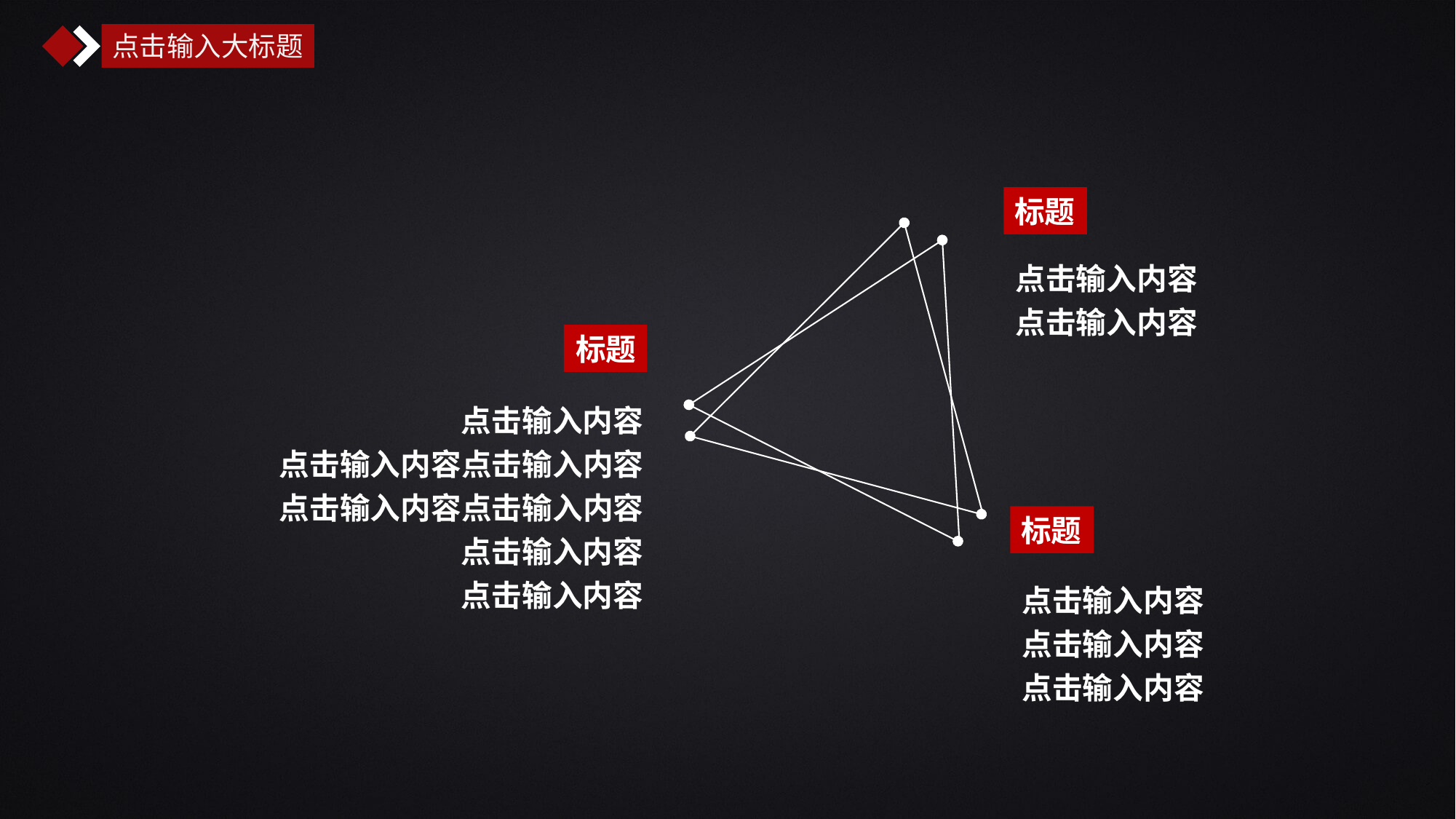

点击输入大标题

标题

点击输入内容
点击输入内容
标题
点击输入内容
点击输入内容点击输入内容
点击输入内容点击输入内容
点击输入内容
点击输入内容
标题
点击输入内容
点击输入内容
点击输入内容